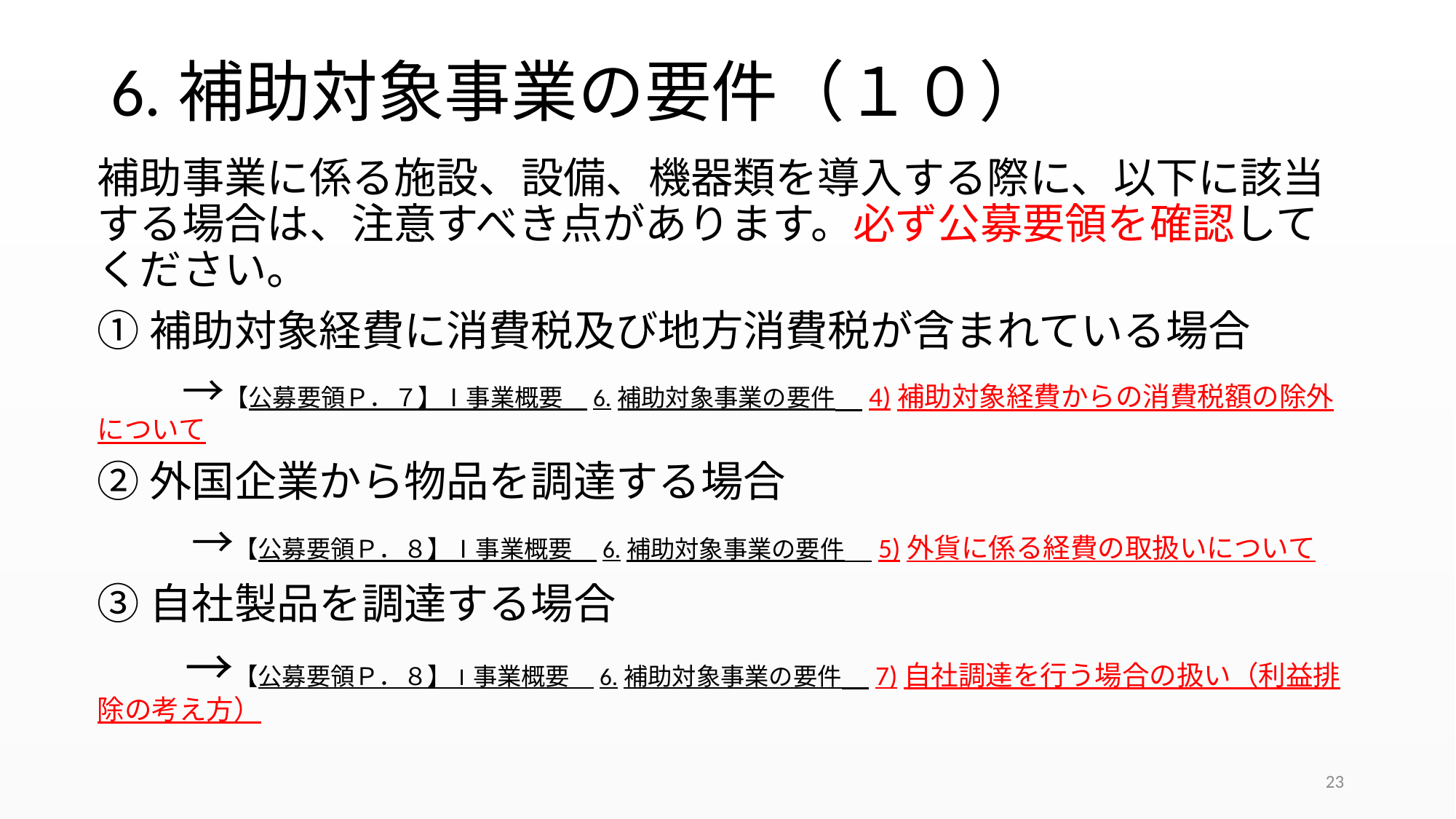

# 6.補助対象事業の要件（１０）
補助事業に係る施設、設備、機器類を導入する際に、以下に該当する場合は、注意すべき点があります。必ず公募要領を確認してください。
①補助対象経費に消費税及び地方消費税が含まれている場合
　　→【公募要領Ｐ．７】Ⅰ事業概要　6.補助対象事業の要件　4)補助対象経費からの消費税額の除外について
②外国企業から物品を調達する場合
　　 →【公募要領Ｐ．８】Ⅰ事業概要　6.補助対象事業の要件　5)外貨に係る経費の取扱いについて
③自社製品を調達する場合
　　 　→【公募要領Ｐ．８】Ⅰ事業概要　6.補助対象事業の要件　7)自社調達を行う場合の扱い（利益排除の考え方）

23